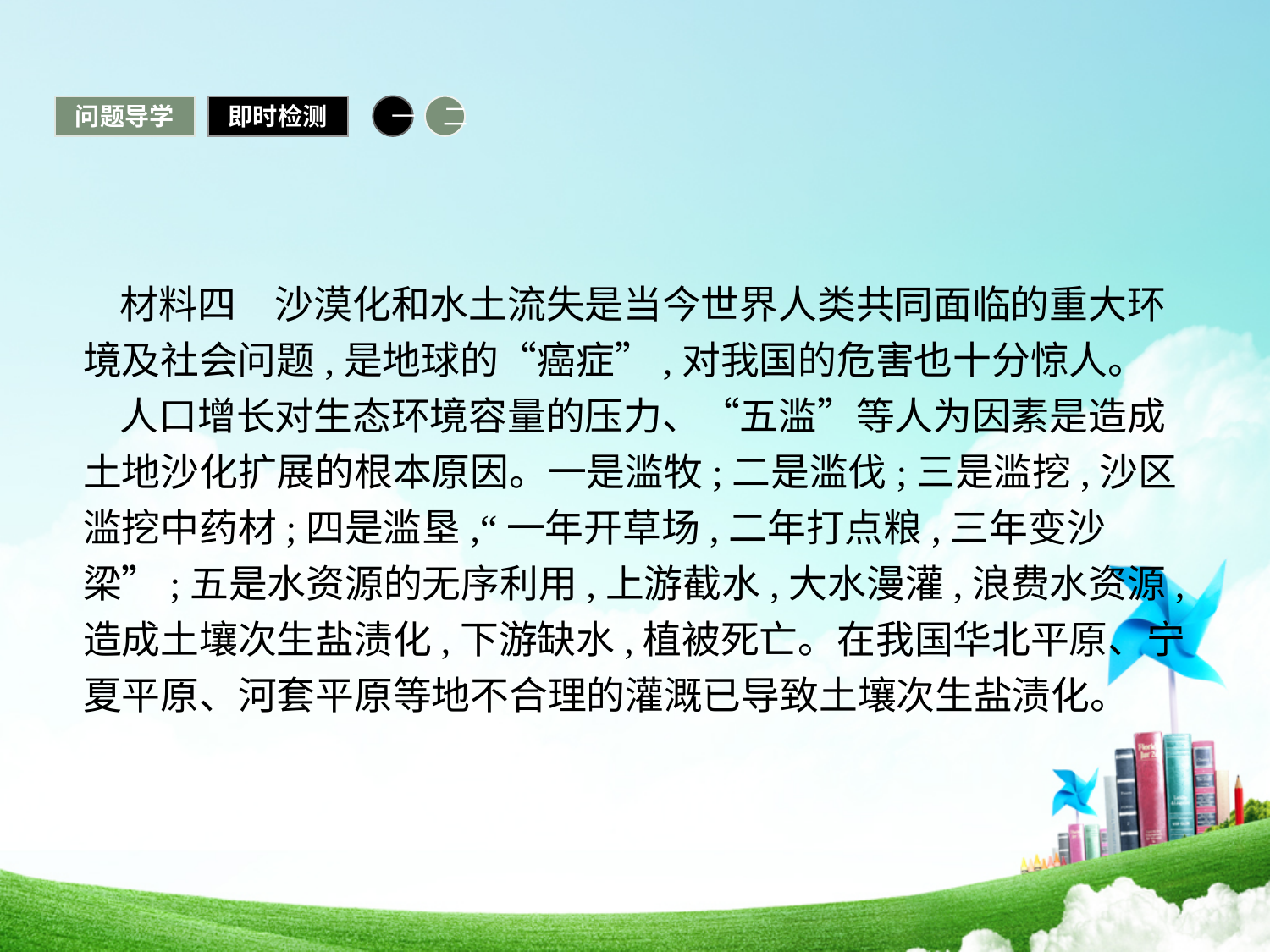

问题导学
即时检测
一
二
材料四　沙漠化和水土流失是当今世界人类共同面临的重大环境及社会问题,是地球的“癌症”,对我国的危害也十分惊人。
人口增长对生态环境容量的压力、“五滥”等人为因素是造成土地沙化扩展的根本原因。一是滥牧;二是滥伐;三是滥挖,沙区滥挖中药材;四是滥垦,“一年开草场,二年打点粮,三年变沙梁”;五是水资源的无序利用,上游截水,大水漫灌,浪费水资源,造成土壤次生盐渍化,下游缺水,植被死亡。在我国华北平原、宁夏平原、河套平原等地不合理的灌溉已导致土壤次生盐渍化。